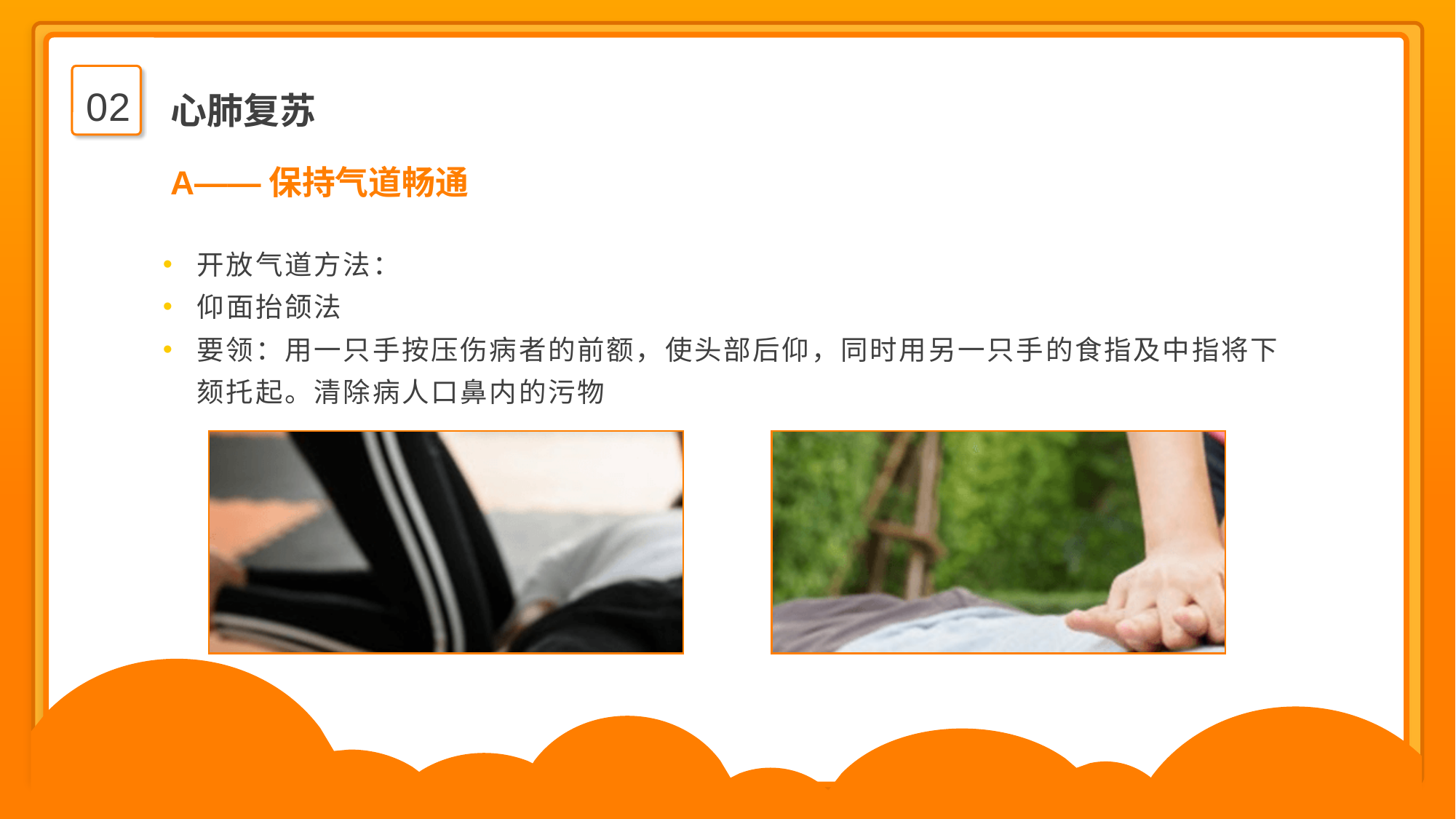

02
心肺复苏
A——保持气道畅通
开放气道方法：
仰面抬颌法
要领：用一只手按压伤病者的前额，使头部后仰，同时用另一只手的食指及中指将下颏托起。清除病人口鼻内的污物